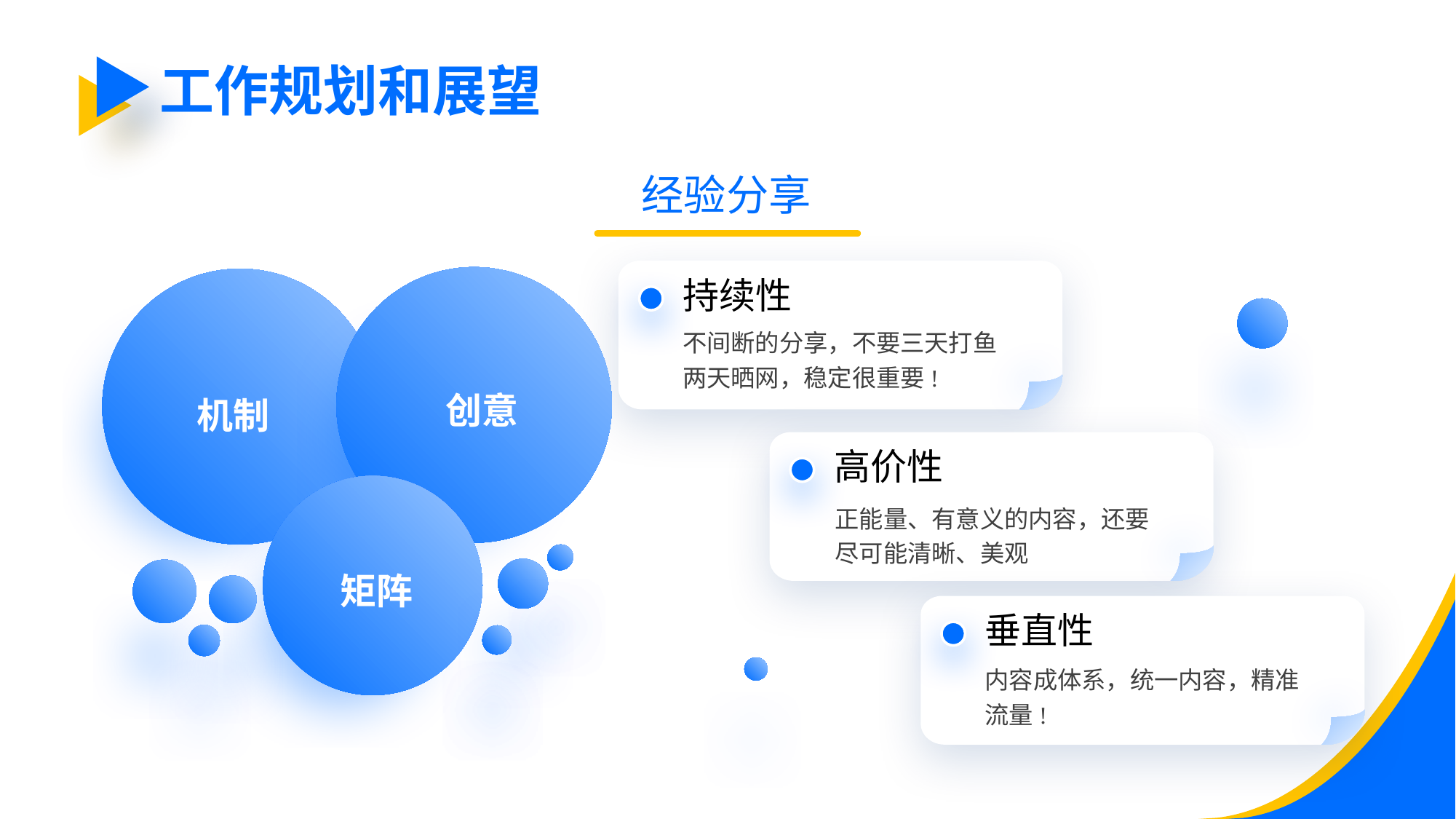

工作规划和展望
经验分享

持续性

不间断的分享，不要三天打鱼两天晒网，稳定很重要!
创意
机制

高价性

正能量、有意义的内容，还要尽可能清晰、美观

矩阵

垂直性

内容成体系，统一内容，精准流量!